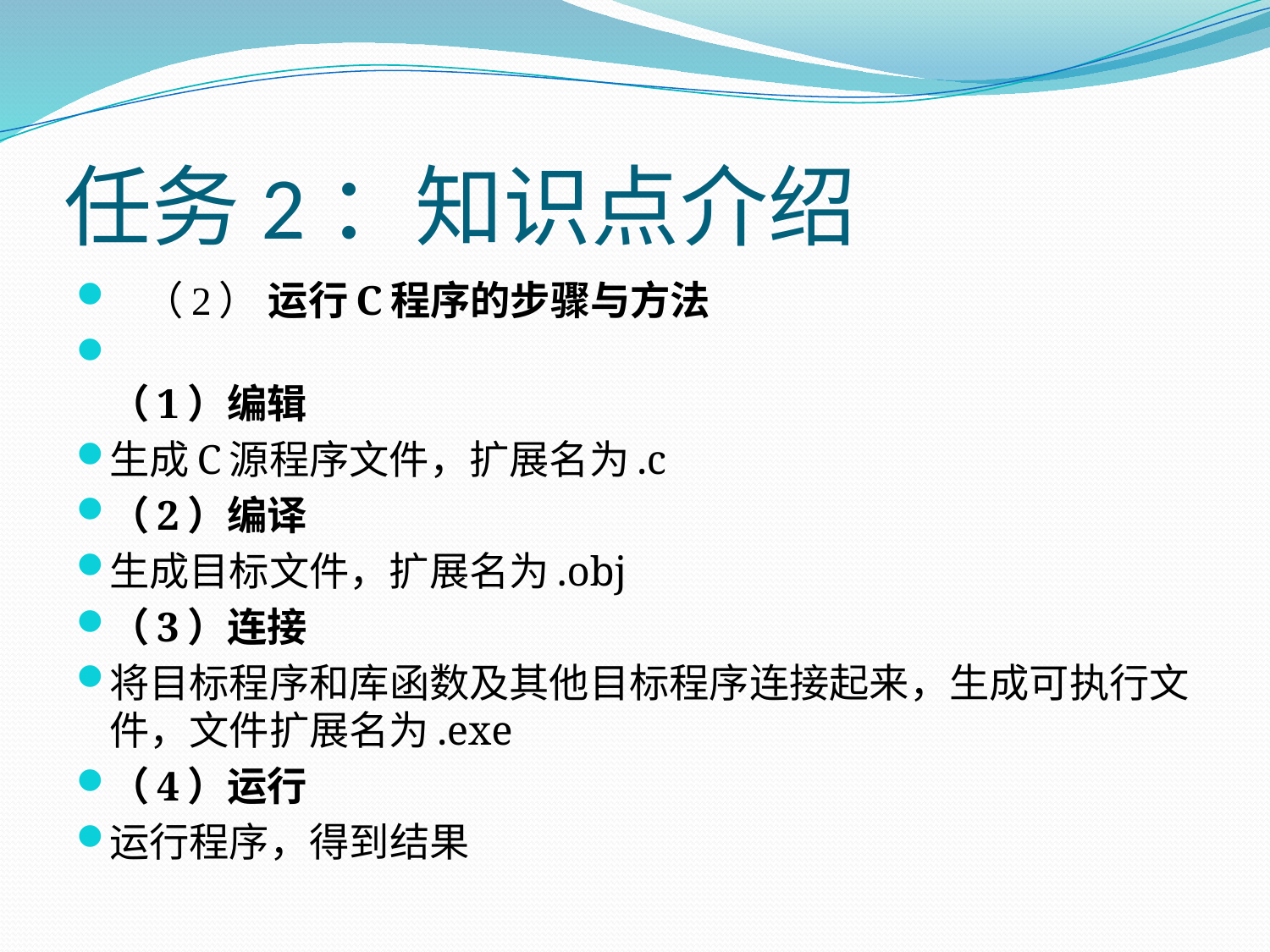

# 任务2：知识点介绍
   （2） 运行C程序的步骤与方法
（1）编辑
生成C源程序文件，扩展名为.c
（2）编译
生成目标文件，扩展名为.obj
（3）连接
将目标程序和库函数及其他目标程序连接起来，生成可执行文件，文件扩展名为.exe
（4）运行
运行程序，得到结果